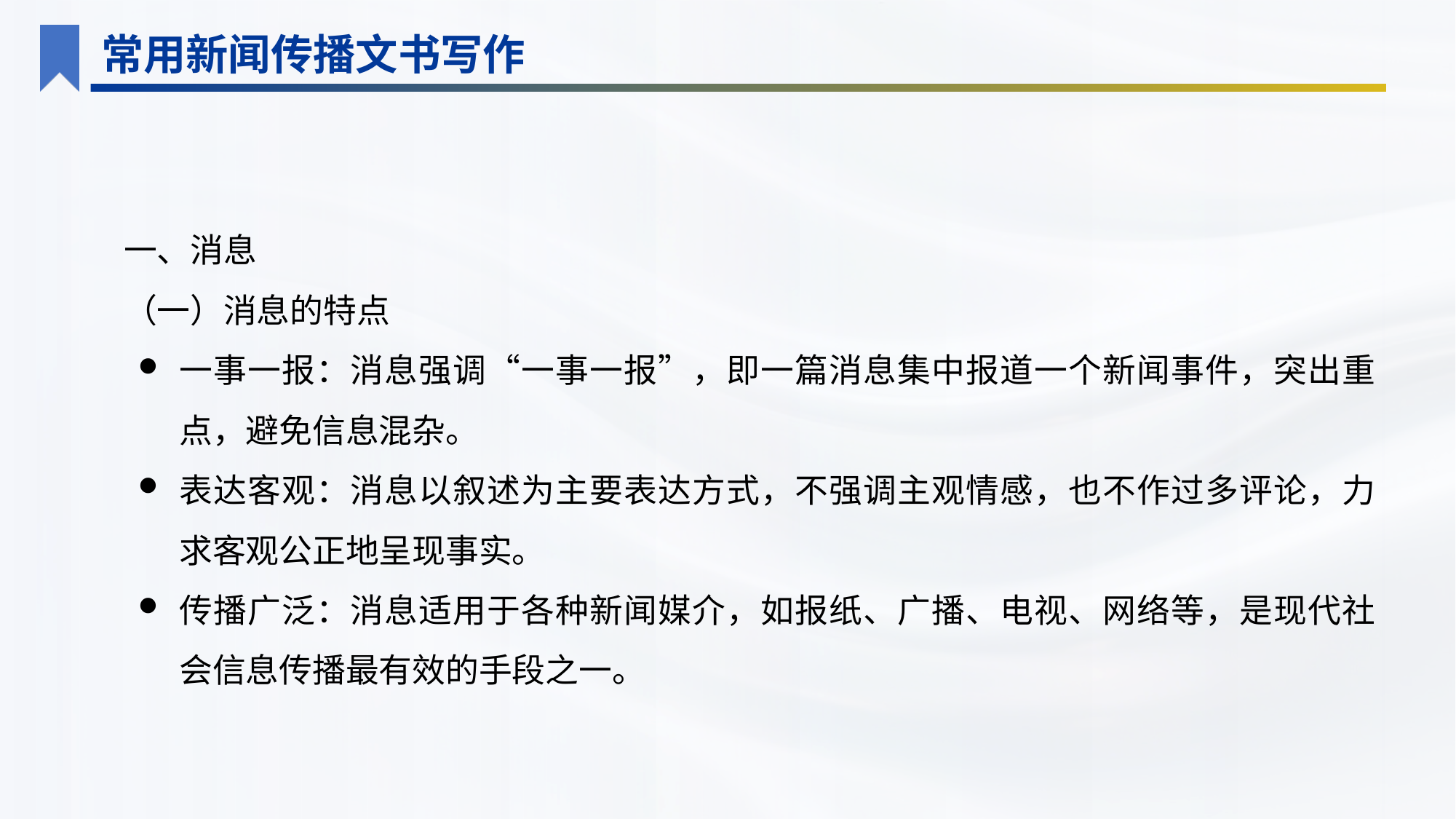

常用新闻传播文书写作
一、消息
（一）消息的特点
一事一报：消息强调“一事一报”，即一篇消息集中报道一个新闻事件，突出重点，避免信息混杂。
表达客观：消息以叙述为主要表达方式，不强调主观情感，也不作过多评论，力求客观公正地呈现事实。
传播广泛：消息适用于各种新闻媒介，如报纸、广播、电视、网络等，是现代社会信息传播最有效的手段之一。